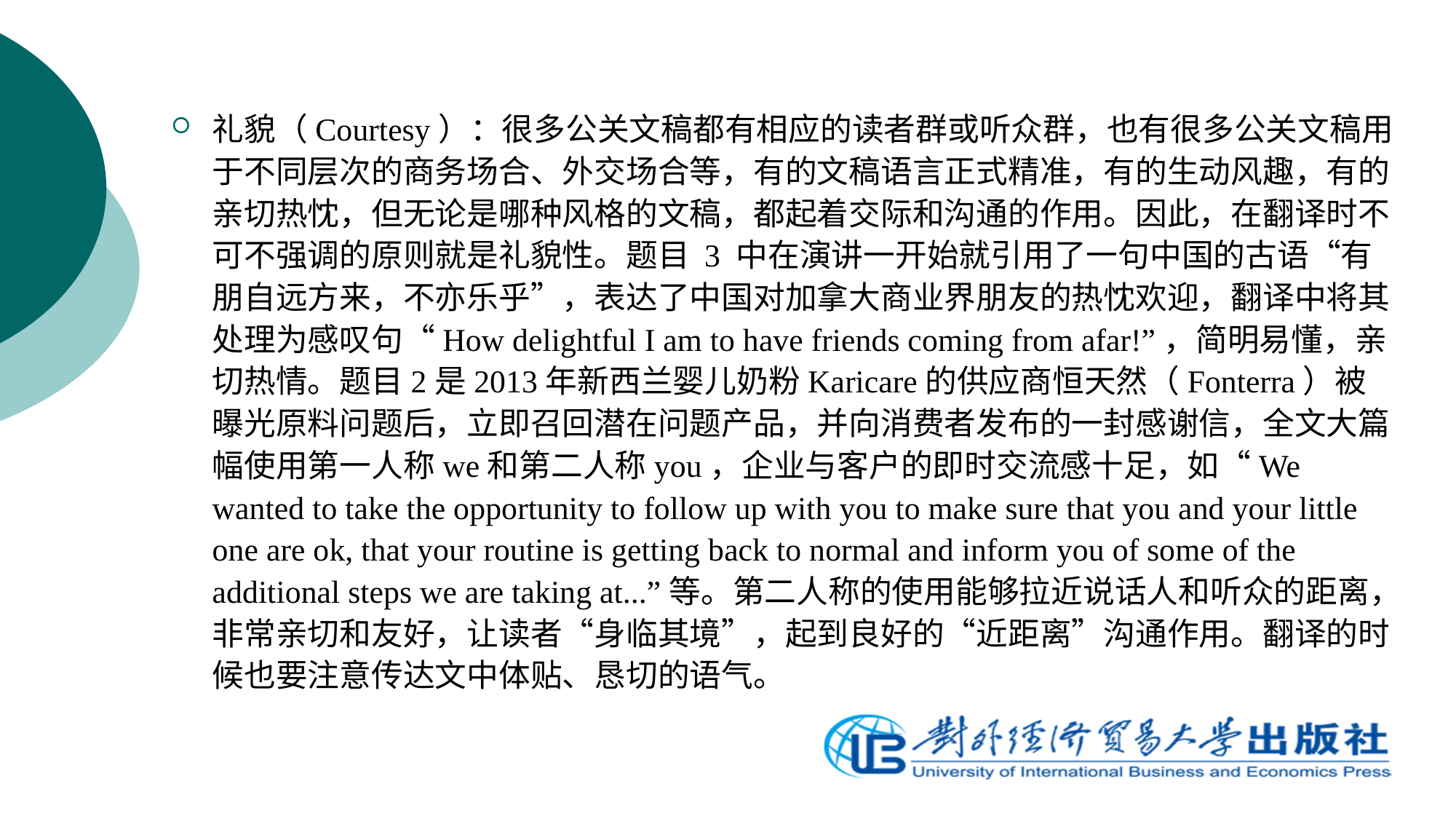

礼貌（Courtesy）：很多公关文稿都有相应的读者群或听众群，也有很多公关文稿用于不同层次的商务场合、外交场合等，有的文稿语言正式精准，有的生动风趣，有的亲切热忱，但无论是哪种风格的文稿，都起着交际和沟通的作用。因此，在翻译时不可不强调的原则就是礼貌性。题目 3 中在演讲一开始就引用了一句中国的古语“有朋自远方来，不亦乐乎”，表达了中国对加拿大商业界朋友的热忱欢迎，翻译中将其处理为感叹句“How delightful I am to have friends coming from afar!”，简明易懂，亲切热情。题目2是2013年新西兰婴儿奶粉Karicare的供应商恒天然（Fonterra）被曝光原料问题后，立即召回潜在问题产品，并向消费者发布的一封感谢信，全文大篇幅使用第一人称we和第二人称you，企业与客户的即时交流感十足，如“We wanted to take the opportunity to follow up with you to make sure that you and your little one are ok, that your routine is getting back to normal and inform you of some of the additional steps we are taking at...”等。第二人称的使用能够拉近说话人和听众的距离，非常亲切和友好，让读者“身临其境”，起到良好的“近距离”沟通作用。翻译的时候也要注意传达文中体贴、恳切的语气。